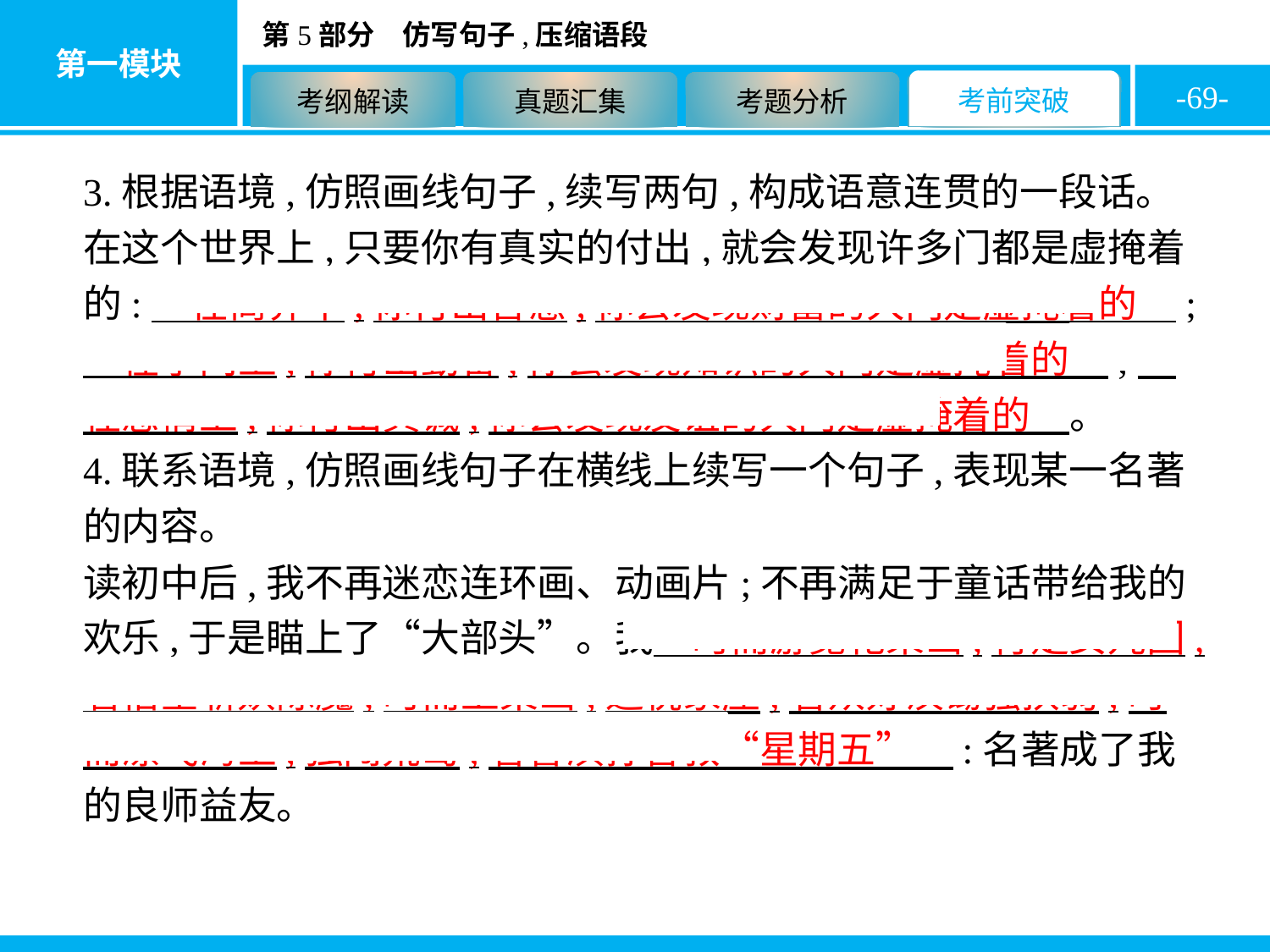

-69-
3.根据语境,仿照画线句子,续写两句,构成语意连贯的一段话。
在这个世界上,只要你有真实的付出,就会发现许多门都是虚掩着的:　在商界中,你付出智慧,你会发现财富的大门是虚掩着的　;　在学问上,你付出勤奋,你会发现知识的大门是虚掩着的　;　在感情上,你付出真诚,你会发现友谊的大门是虚掩着的　。
4.联系语境,仿照画线句子在横线上续写一个句子,表现某一名著的内容。
读初中后,我不再迷恋连环画、动画片;不再满足于童话带给我的欢乐,于是瞄上了“大部头”。我　时而游览花果山,行走女儿国,看悟空斩妖除魔;时而上梁山,逛祝家庄,看众好汉锄强扶弱;时而漂弋海上,独闯荒岛,看鲁滨孙智救“星期五”　:名著成了我的良师益友。